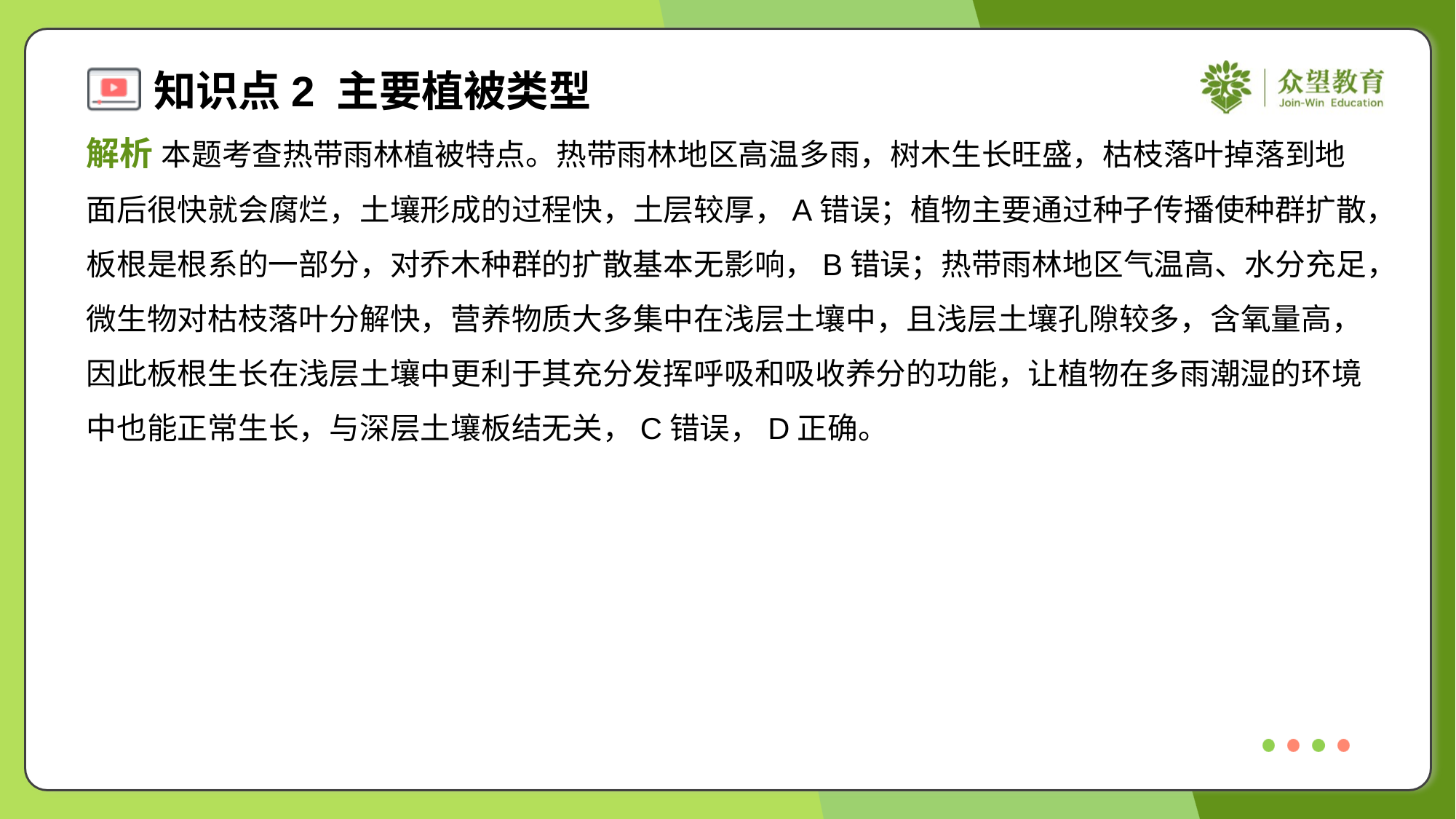

解析 本题考查热带雨林植被特点。热带雨林地区高温多雨，树木生长旺盛，枯枝落叶掉落到地
面后很快就会腐烂，土壤形成的过程快，土层较厚，A错误；植物主要通过种子传播使种群扩散，
板根是根系的一部分，对乔木种群的扩散基本无影响，B错误；热带雨林地区气温高、水分充足，
微生物对枯枝落叶分解快，营养物质大多集中在浅层土壤中，且浅层土壤孔隙较多，含氧量高，
因此板根生长在浅层土壤中更利于其充分发挥呼吸和吸收养分的功能，让植物在多雨潮湿的环境
中也能正常生长，与深层土壤板结无关，C错误，D正确。